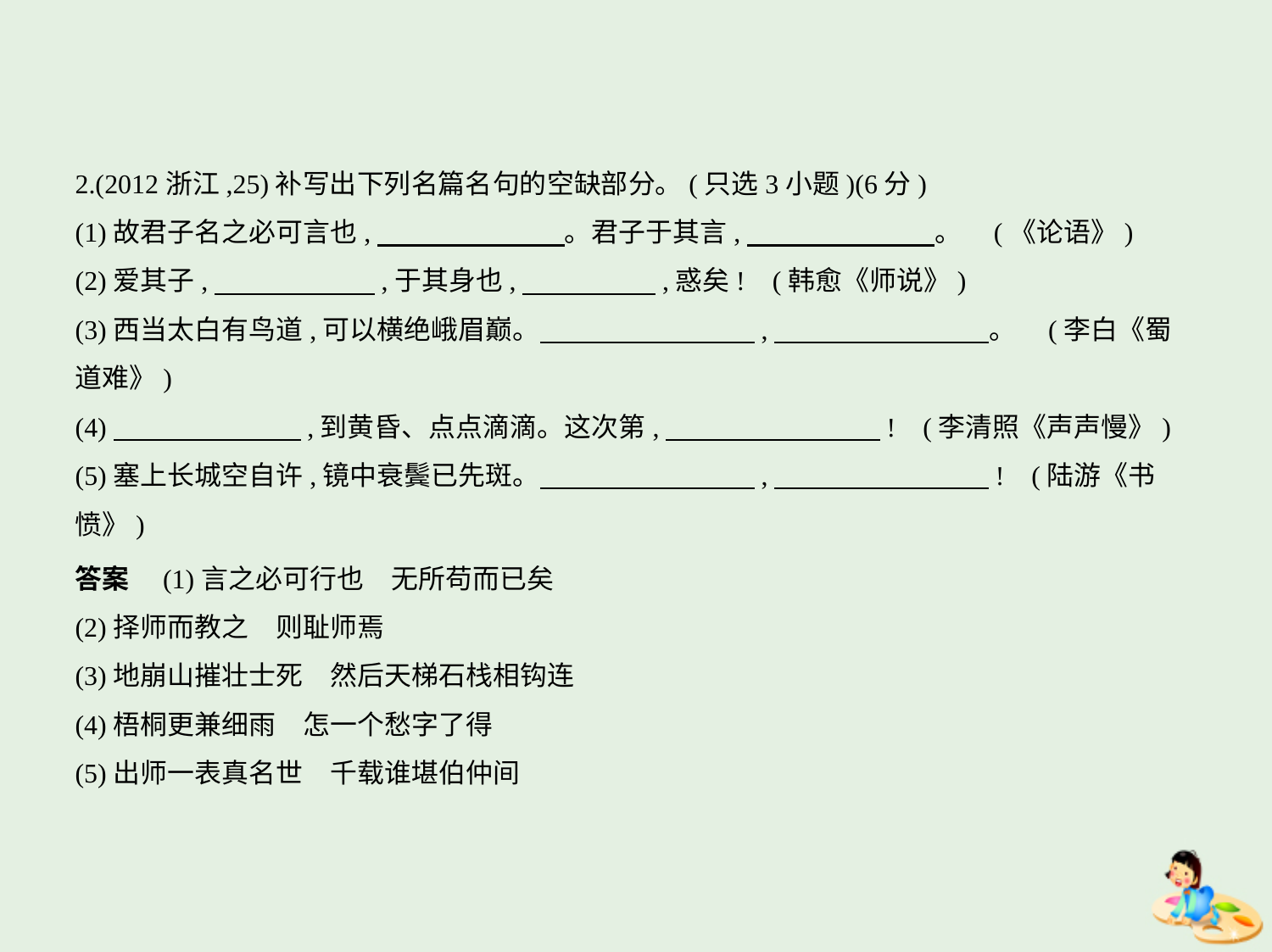

2.(2012浙江,25)补写出下列名篇名句的空缺部分。(只选3小题)(6分)
(1)故君子名之必可言也,　　　　　　    。君子于其言,　　　　　　    。 (《论语》)
(2)爱其子,　　　　　    ,于其身也,　　　　    ,惑矣! (韩愈《师说》)
(3)西当太白有鸟道,可以横绝峨眉巅。　　　　　　　    ,　　　　　　　    。 (李白《蜀
道难》)
(4)　　　　　　    ,到黄昏、点点滴滴。这次第,　　　　　　　    ! (李清照《声声慢》)
(5)塞上长城空自许,镜中衰鬓已先斑。　　　　　　　    ,　　　　　　　    ! (陆游《书
愤》)
答案　(1)言之必可行也　无所苟而已矣
(2)择师而教之　则耻师焉
(3)地崩山摧壮士死　然后天梯石栈相钩连
(4)梧桐更兼细雨　怎一个愁字了得
(5)出师一表真名世　千载谁堪伯仲间